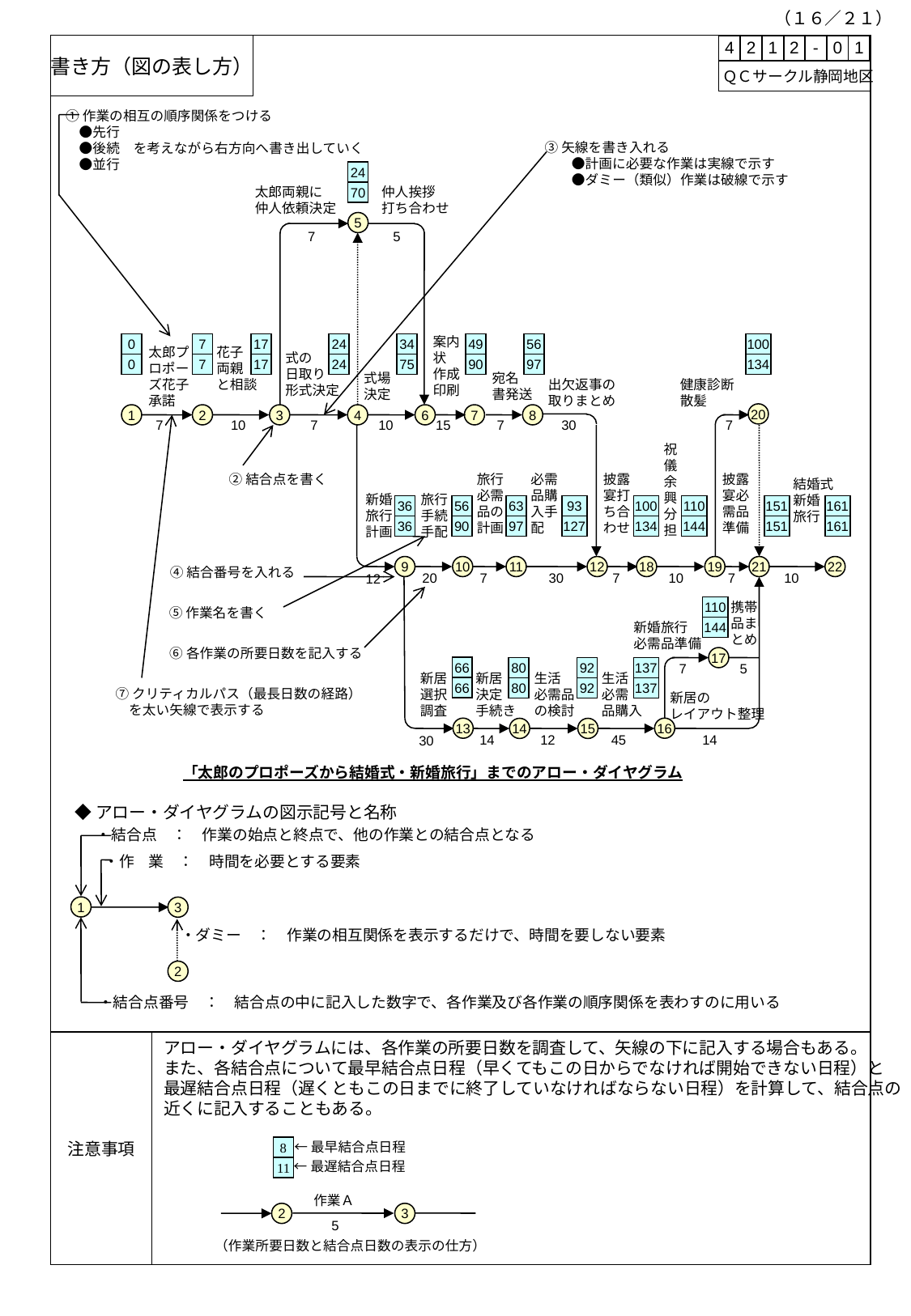

（１６／２１）

書き方（図の表し方）
| 4 | 2 | 1 | 2 | - | 0 | 1 |
| --- | --- | --- | --- | --- | --- | --- |
 ＱＣサークル静岡地区
①作業の相互の順序関係をつける
　●先行
　●後続　を考えながら右方向へ書き出していく
　●並行

③矢線を書き入れる
　　●計画に必要な作業は実線で示す
　　●ダミー（類似）作業は破線で示す

24
太郎両親に
仲人依頼決定
仲人挨拶
打ち合わせ
70

5
7
5

案内
状
作成
印刷
0
7
17
24
34
49
56
100
太郎プ
ロポー
ズ花子
承諾
花子
両親
と相談
式の
日取り
形式決定
0
7
17
24
75
90
97
134
宛名
書発送
式場
決定
出欠返事の
取りまとめ
健康診断
散髪
20
1
2
3
4
6
7
8
10
7
15
7
30
7
7
10

祝
儀
余
興
分
担
②結合点を書く
旅行
必需
品の
計画
必需
品購
入手
配
披露
宴打
ち合
わせ
披露
宴必
需品
準備

結婚式
新婚
旅行
新婚
旅行
計画
旅行
手続
手配
36
56
63
93
100
110
151
161
36
90
97
127
134
144
151
161

9
10
11
12
18
19
21
22
④結合番号を入れる
20
7
30
7
10
7
10
12

携帯
品ま
とめ
110
⑤作業名を書く
新婚旅行
必需品準備
144
⑥各作業の所要日数を記入する
17
7
5
66
80
92
137

新居
選択
調査
新居
決定
手続き
生活
必需品
の検討
生活
必需
品購入

66
80
92
137
⑦クリティカルパス（最長日数の経路）
　を太い矢線で表示する
新居の
レイアウト整理
13
16

14
15

14
12
45
14
30

「太郎のプロポーズから結婚式・新婚旅行」までのアロー・ダイヤグラム
◆アロー・ダイヤグラムの図示記号と名称
・結合点　：　作業の始点と終点で、他の作業との結合点となる

・作    業　：　時間を必要とする要素

1
3

・ダミー　：　作業の相互関係を表示するだけで、時間を要しない要素
2
・結合点番号　：　結合点の中に記入した数字で、各作業及び各作業の順序関係を表わすのに用いる

注意事項
アロー・ダイヤグラムには、各作業の所要日数を調査して、矢線の下に記入する場合もある。
また、各結合点について最早結合点日程（早くてもこの日からでなければ開始できない日程）と
最遅結合点日程（遅くともこの日までに終了していなければならない日程）を計算して、結合点の
近くに記入することもある。

←最早結合点日程
8
11
←最遅結合点日程
作業Ａ
2
3
5

（作業所要日数と結合点日数の表示の仕方）